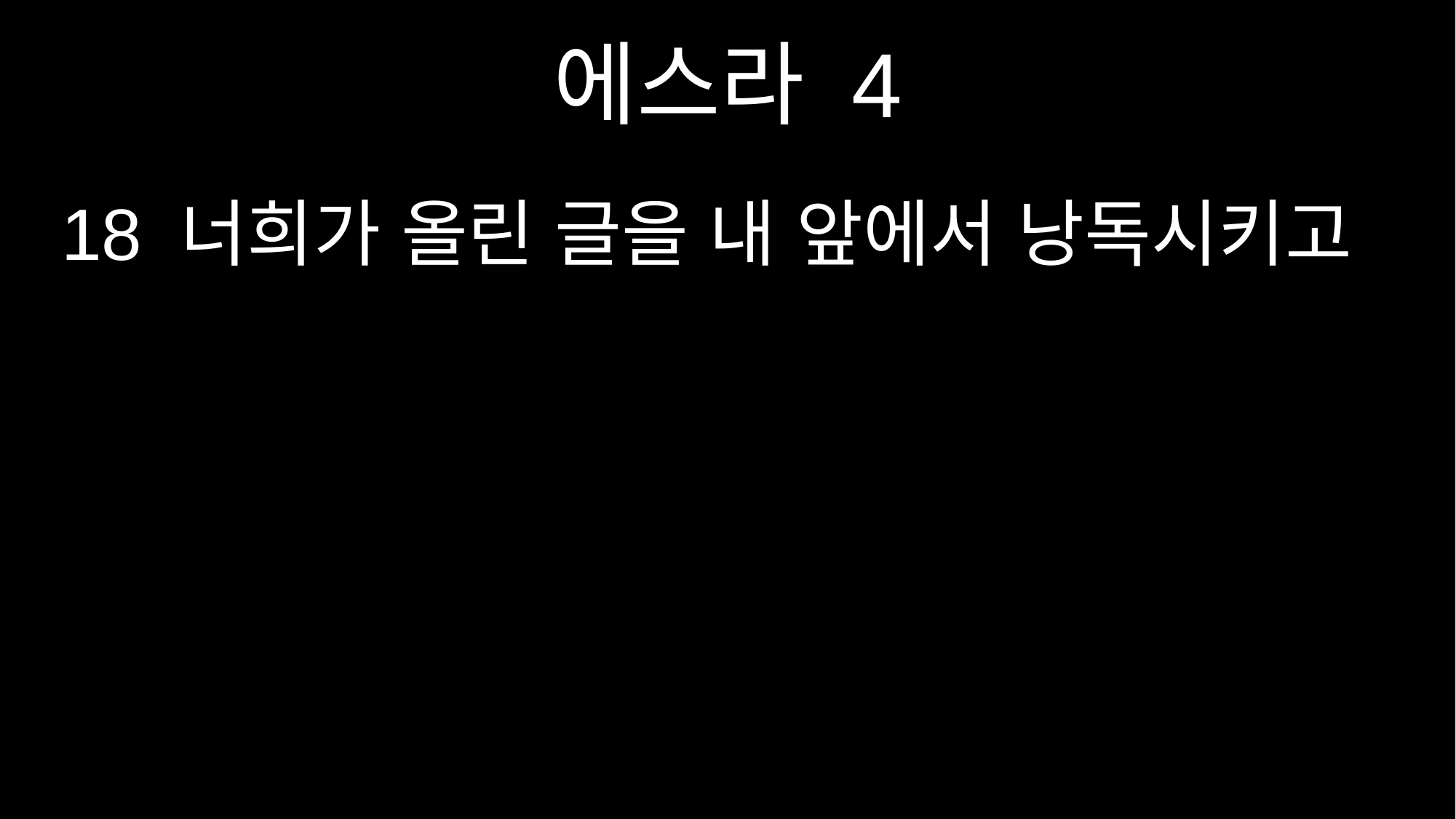

에스라 4
18 너희가 올린 글을 내 앞에서 낭독시키고